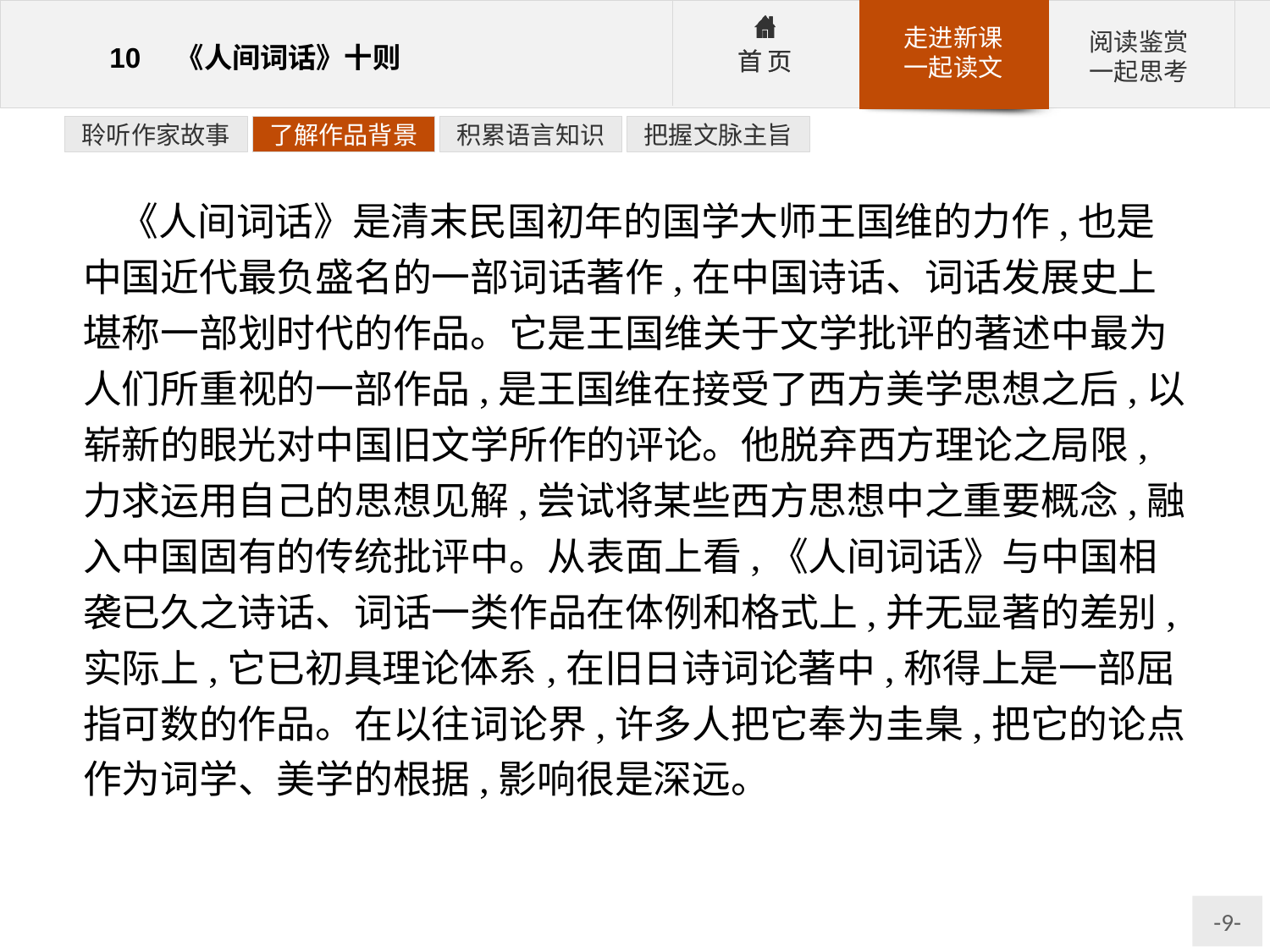

聆听作家故事
了解作品背景
积累语言知识
把握文脉主旨
《人间词话》是清末民国初年的国学大师王国维的力作,也是中国近代最负盛名的一部词话著作,在中国诗话、词话发展史上堪称一部划时代的作品。它是王国维关于文学批评的著述中最为人们所重视的一部作品,是王国维在接受了西方美学思想之后,以崭新的眼光对中国旧文学所作的评论。他脱弃西方理论之局限,力求运用自己的思想见解,尝试将某些西方思想中之重要概念,融入中国固有的传统批评中。从表面上看,《人间词话》与中国相袭已久之诗话、词话一类作品在体例和格式上,并无显著的差别,实际上,它已初具理论体系,在旧日诗词论著中,称得上是一部屈指可数的作品。在以往词论界,许多人把它奉为圭臬,把它的论点作为词学、美学的根据,影响很是深远。